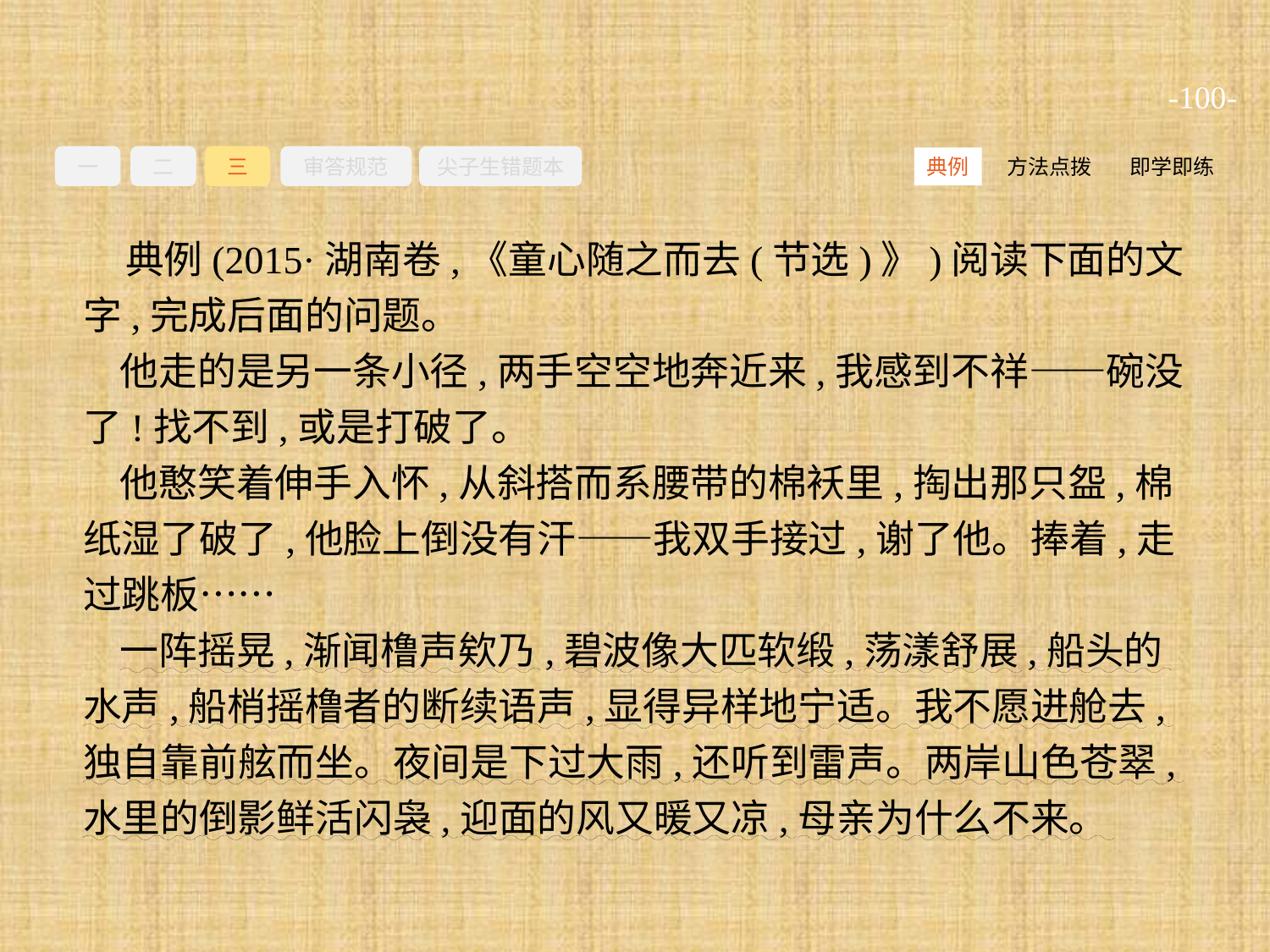

-100-
一
二
三
审答规范
尖子生错题本
方法点拨
即学即练
典例
典例(2015·湖南卷,《童心随之而去(节选)》)阅读下面的文字,完成后面的问题。
他走的是另一条小径,两手空空地奔近来,我感到不祥——碗没了!找不到,或是打破了。
他憨笑着伸手入怀,从斜搭而系腰带的棉袄里,掏出那只盌,棉纸湿了破了,他脸上倒没有汗——我双手接过,谢了他。捧着,走过跳板……
一阵摇晃,渐闻橹声欸乃,碧波像大匹软缎,荡漾舒展,船头的水声,船梢摇橹者的断续语声,显得异样地宁适。我不愿进舱去,独自靠前舷而坐。夜间是下过大雨,还听到雷声。两岸山色苍翠,水里的倒影鲜活闪袅,迎面的风又暖又凉,母亲为什么不来。